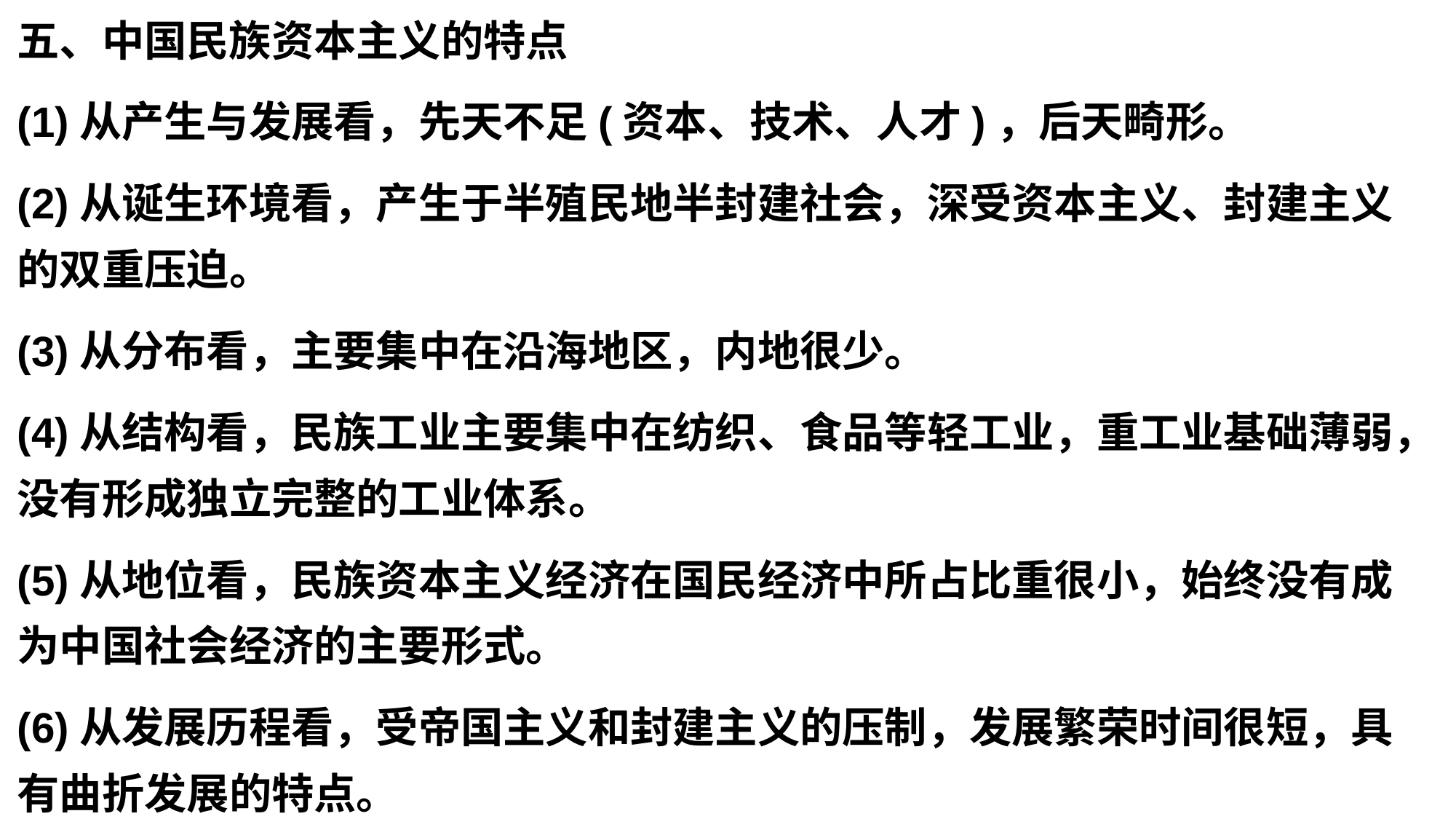

五、中国民族资本主义的特点
(1)从产生与发展看，先天不足(资本、技术、人才)，后天畸形。
(2)从诞生环境看，产生于半殖民地半封建社会，深受资本主义、封建主义的双重压迫。
(3)从分布看，主要集中在沿海地区，内地很少。
(4)从结构看，民族工业主要集中在纺织、食品等轻工业，重工业基础薄弱，没有形成独立完整的工业体系。
(5)从地位看，民族资本主义经济在国民经济中所占比重很小，始终没有成为中国社会经济的主要形式。
(6)从发展历程看，受帝国主义和封建主义的压制，发展繁荣时间很短，具有曲折发展的特点。